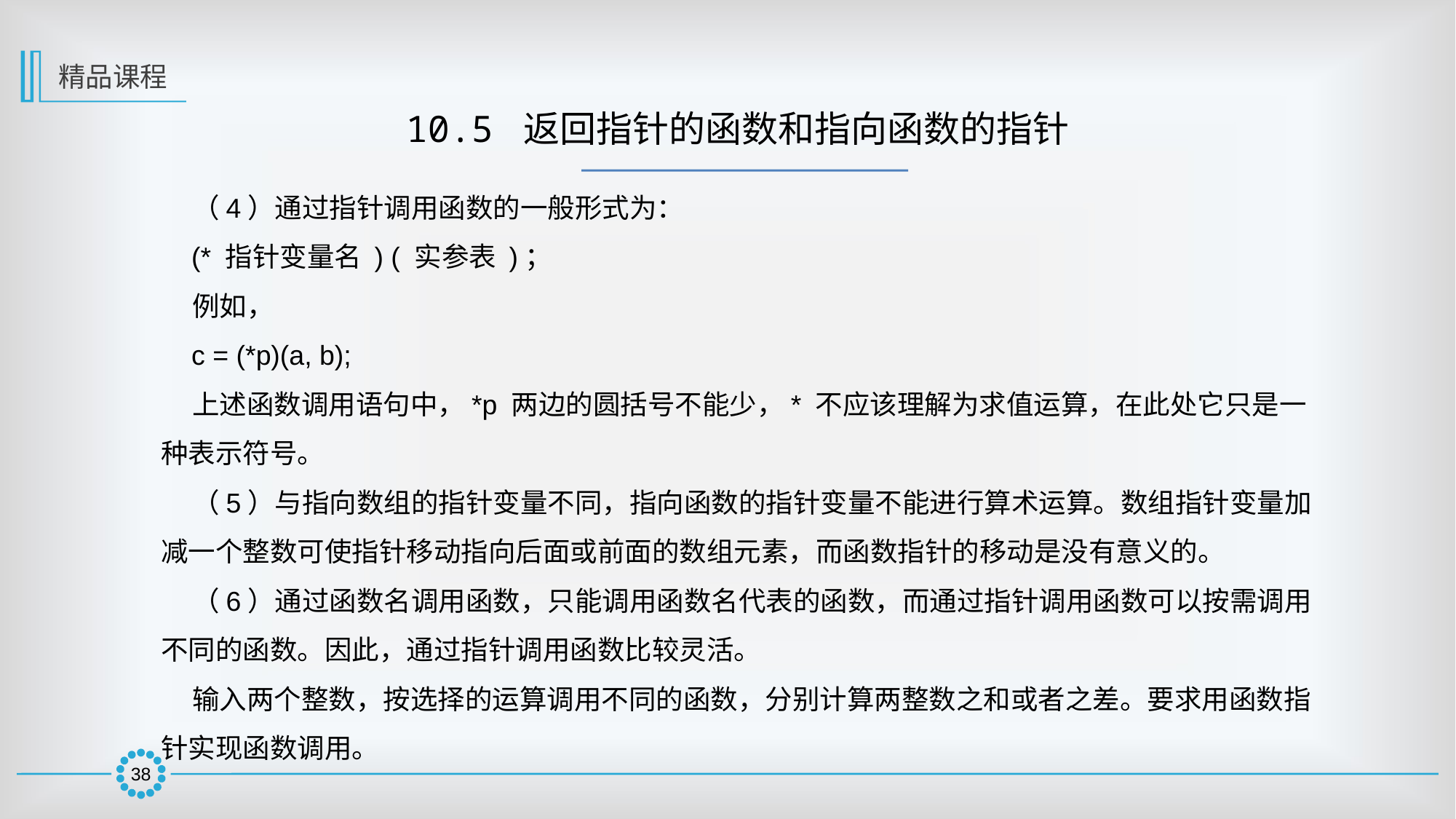

精品课程
10.5 返回指针的函数和指向函数的指针
    （4）通过指针调用函数的一般形式为：
    (* 指针变量名 ) ( 实参表 )；
    例如，
    c = (*p)(a, b);
    上述函数调用语句中，*p 两边的圆括号不能少，* 不应该理解为求值运算，在此处它只是一种表示符号。
    （5）与指向数组的指针变量不同，指向函数的指针变量不能进行算术运算。数组指针变量加减一个整数可使指针移动指向后面或前面的数组元素，而函数指针的移动是没有意义的。
    （6）通过函数名调用函数，只能调用函数名代表的函数，而通过指针调用函数可以按需调用不同的函数。因此，通过指针调用函数比较灵活。
    输入两个整数，按选择的运算调用不同的函数，分别计算两整数之和或者之差。要求用函数指针实现函数调用。

38